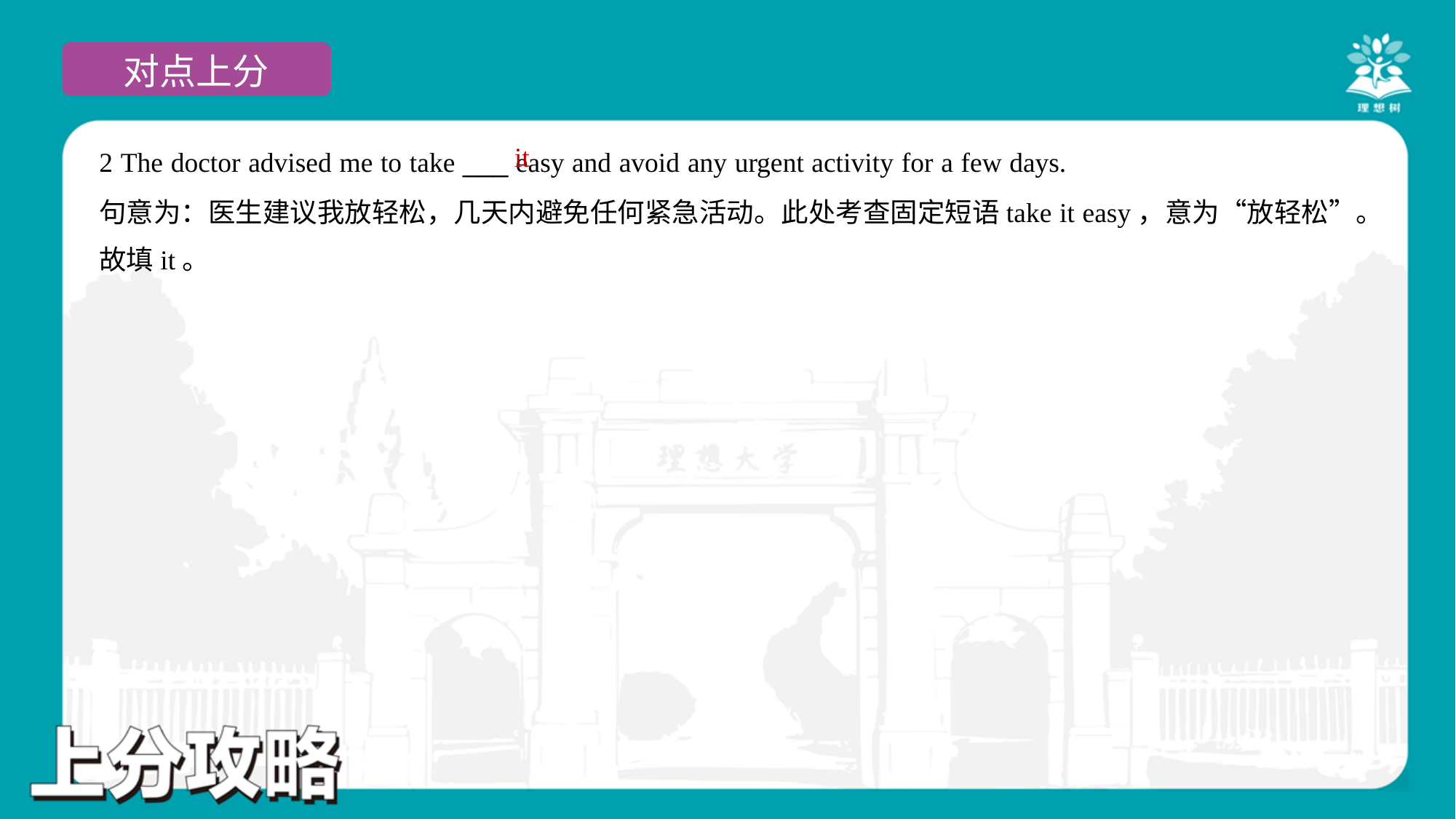

it
2 The doctor advised me to take ___ easy and avoid any urgent activity for a few days.
句意为：医生建议我放轻松，几天内避免任何紧急活动。此处考查固定短语take it easy，意为“放轻松”。
故填it。